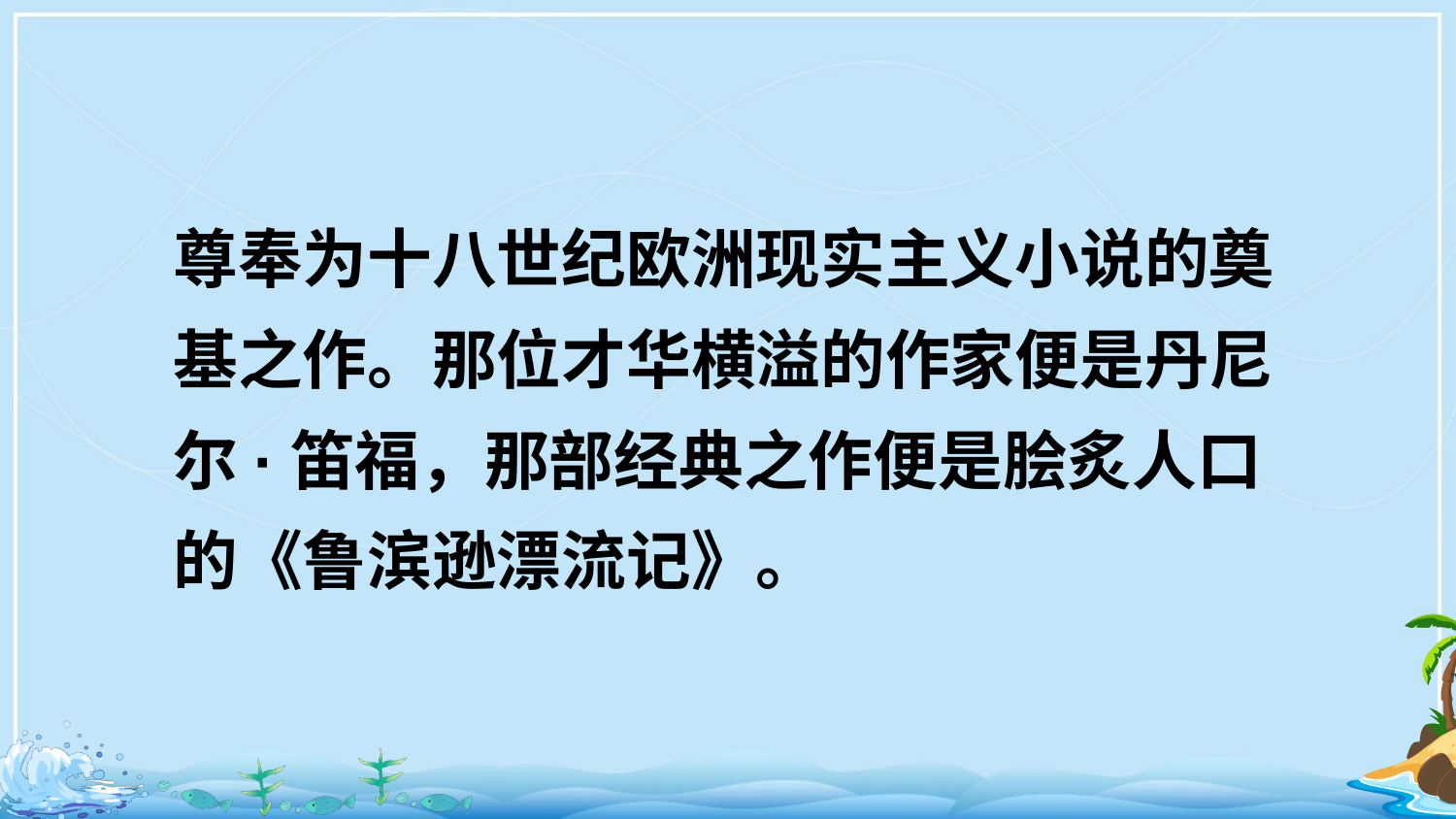

尊奉为十八世纪欧洲现实主义小说的奠基之作。那位才华横溢的作家便是丹尼尔·笛福，那部经典之作便是脍炙人口的《鲁滨逊漂流记》。